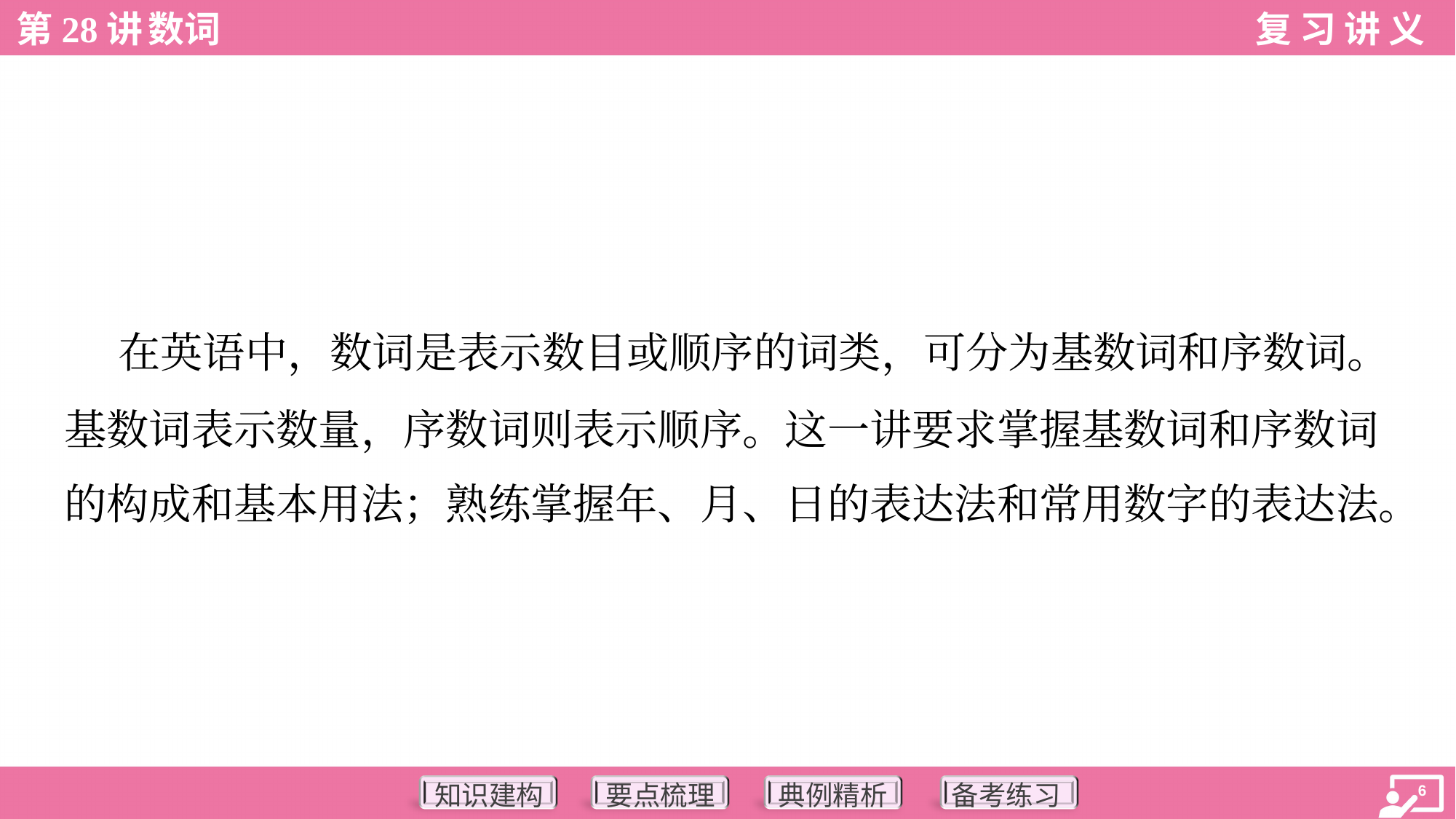

在英语中，数词是表示数目或顺序的词类，可分为基数词和序数词。
基数词表示数量，序数词则表示顺序。这一讲要求掌握基数词和序数词
的构成和基本用法；熟练掌握年、月、日的表达法和常用数字的表达法。